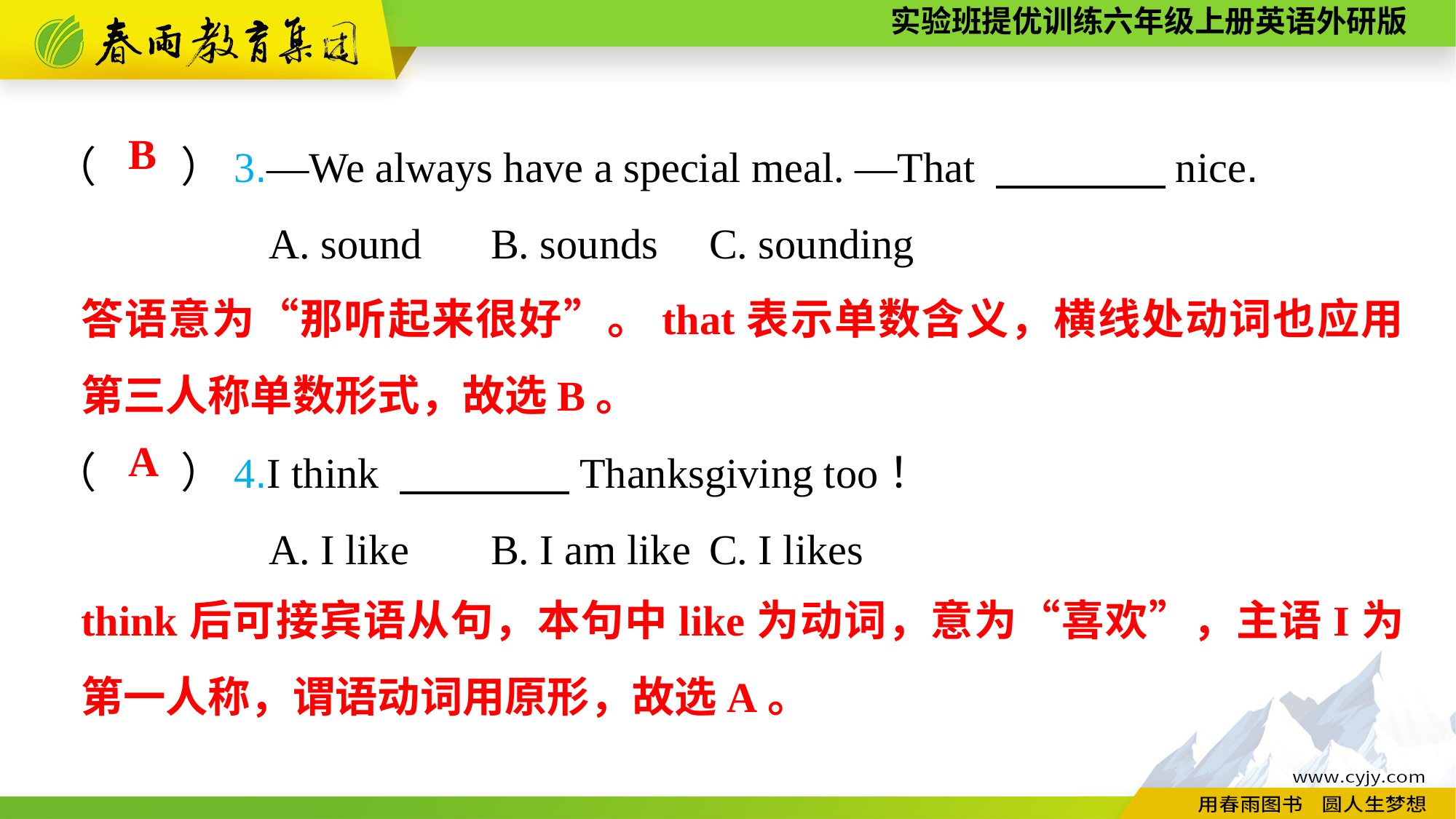

（　　）3.—We always have a special meal. —That 　　　　nice.
A. sound	B. sounds	C. sounding

（　　）4.I think 　　　　Thanksgiving too！
A. I like	B. I am like	C. I likes
B
答语意为“那听起来很好”。that表示单数含义，横线处动词也应用第三人称单数形式，故选B。
A
think后可接宾语从句，本句中like为动词，意为“喜欢”，主语I为第一人称，谓语动词用原形，故选A。